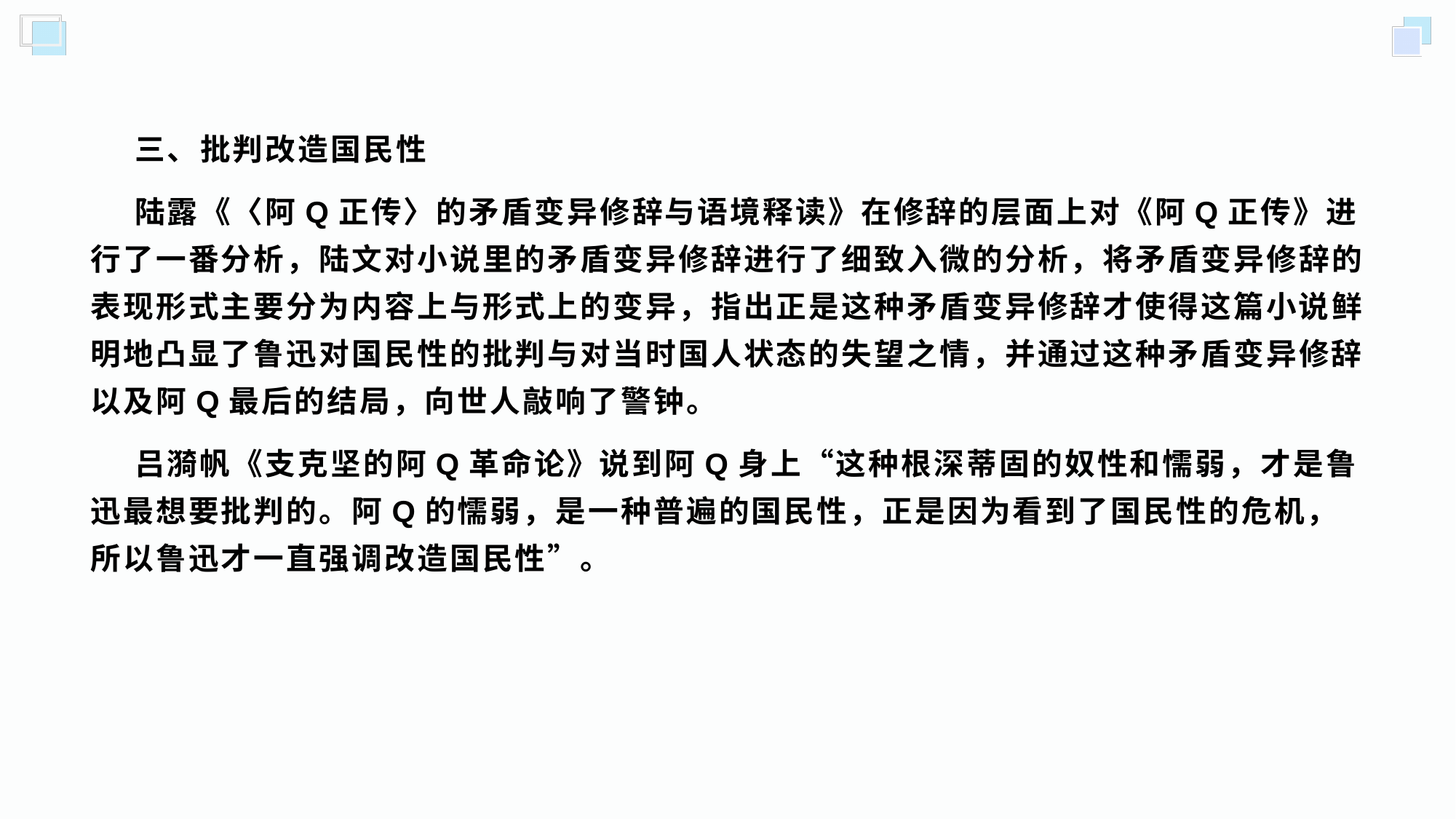

三、批判改造国民性
    陆露《〈阿Q正传〉的矛盾变异修辞与语境释读》在修辞的层面上对《阿Q正传》进行了一番分析，陆文对小说里的矛盾变异修辞进行了细致入微的分析，将矛盾变异修辞的表现形式主要分为内容上与形式上的变异，指出正是这种矛盾变异修辞才使得这篇小说鲜明地凸显了鲁迅对国民性的批判与对当时国人状态的失望之情，并通过这种矛盾变异修辞以及阿Q最后的结局，向世人敲响了警钟。
    吕漪帆《支克坚的阿Q革命论》说到阿Q身上“这种根深蒂固的奴性和懦弱，才是鲁迅最想要批判的。阿Q的懦弱，是一种普遍的国民性，正是因为看到了国民性的危机，所以鲁迅才一直强调改造国民性”。